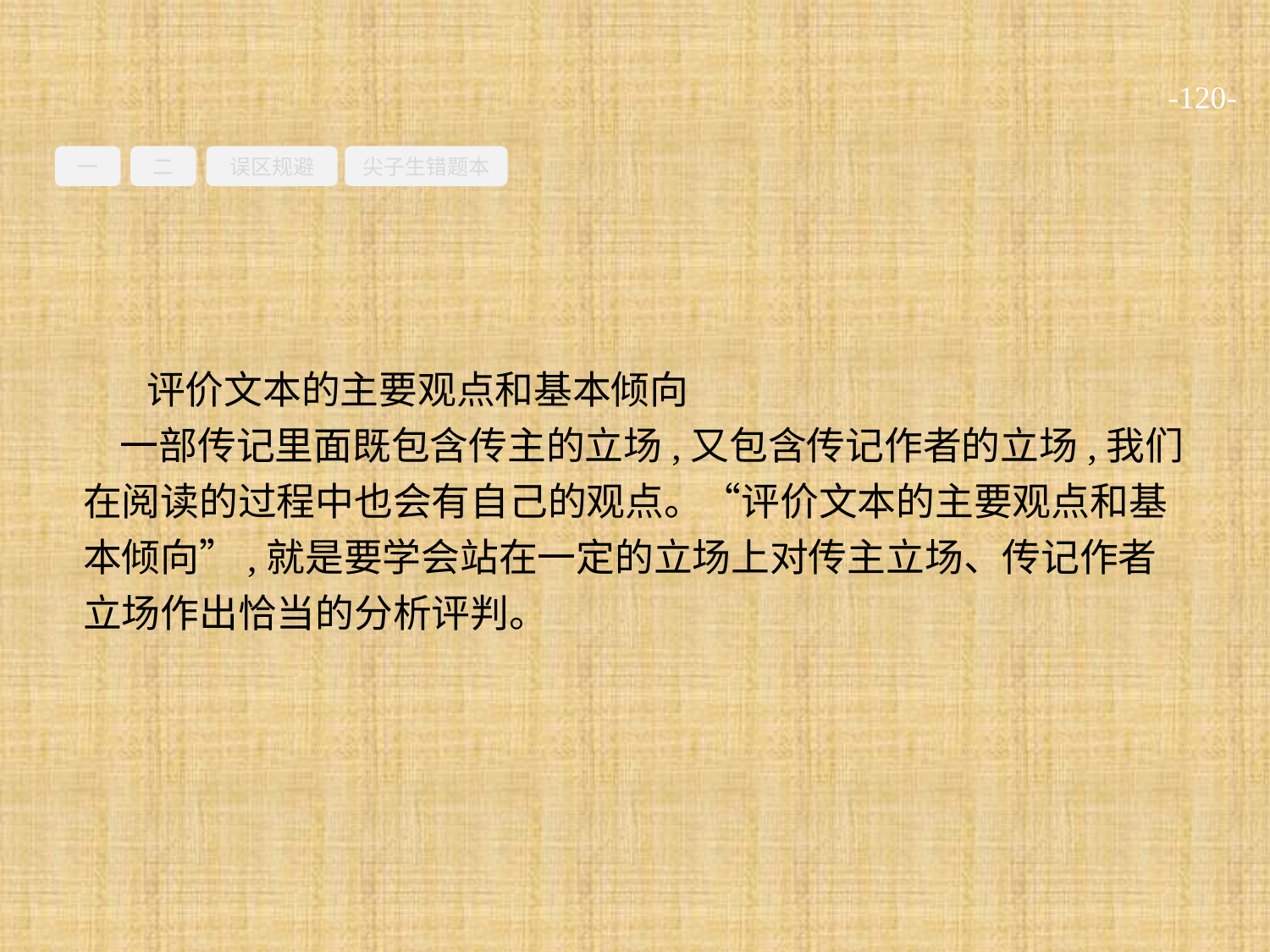

-120-
一
二
误区规避
尖子生错题本
评价文本的主要观点和基本倾向
一部传记里面既包含传主的立场,又包含传记作者的立场,我们在阅读的过程中也会有自己的观点。“评价文本的主要观点和基本倾向”,就是要学会站在一定的立场上对传主立场、传记作者立场作出恰当的分析评判。